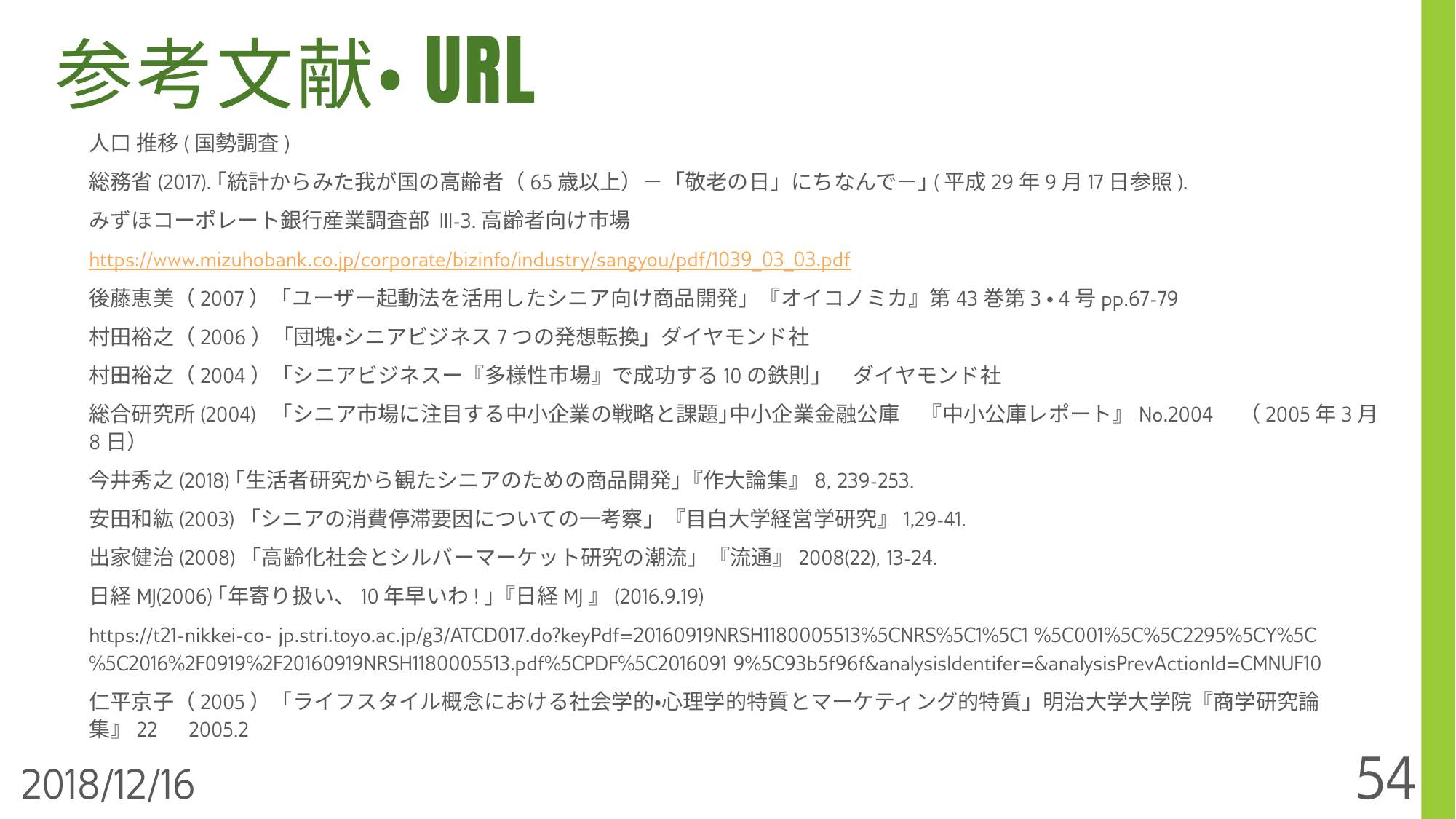

参考文献・URL
人口 推移(国勢調査)
総務省(2017).｢統計からみた我が国の高齢者（65歳以上）－「敬老の日」にちなんで－｣(平成29年9月17日参照).
みずほコーポレート銀行産業調査部 III-3.高齢者向け市場
https://www.mizuhobank.co.jp/corporate/bizinfo/industry/sangyou/pdf/1039_03_03.pdf
後藤恵美（2007）「ユーザー起動法を活用したシニア向け商品開発」『オイコノミカ』第43巻第3・4号pp.67-79
村田裕之（2006）「団塊・シニアビジネス7つの発想転換」ダイヤモンド社
村田裕之（2004）「シニアビジネスー『多様性市場』で成功する10の鉄則」　ダイヤモンド社
総合研究所(2004)　｢シニア市場に注目する中小企業の戦略と課題｣中小企業金融公庫　『中小公庫レポート』No.2004　（2005年3月8日）
今井秀之(2018)｢生活者研究から観たシニアのための商品開発｣『作大論集』8, 239-253.
安田和紘(2003)「シニアの消費停滞要因についての一考察」『目白大学経営学研究』1,29-41.
出家健治(2008)「高齢化社会とシルバーマーケット研究の潮流」『流通』2008(22), 13-24.
日経MJ(2006)｢年寄り扱い、10年早いわ!｣『日経MJ』(2016.9.19)
https://t21-nikkei-co- jp.stri.toyo.ac.jp/g3/ATCD017.do?keyPdf=20160919NRSH1180005513%5CNRS%5C1%5C1 %5C001%5C%5C2295%5CY%5C%5C2016%2F0919%2F20160919NRSH1180005513.pdf%5CPDF%5C2016091 9%5C93b5f96f&analysisIdentifer=&analysisPrevActionId=CMNUF10
仁平京子（2005）「ライフスタイル概念における社会学的・心理学的特質とマーケティング的特質」明治大学大学院『商学研究論集』22　2005.2
54
2018/12/16